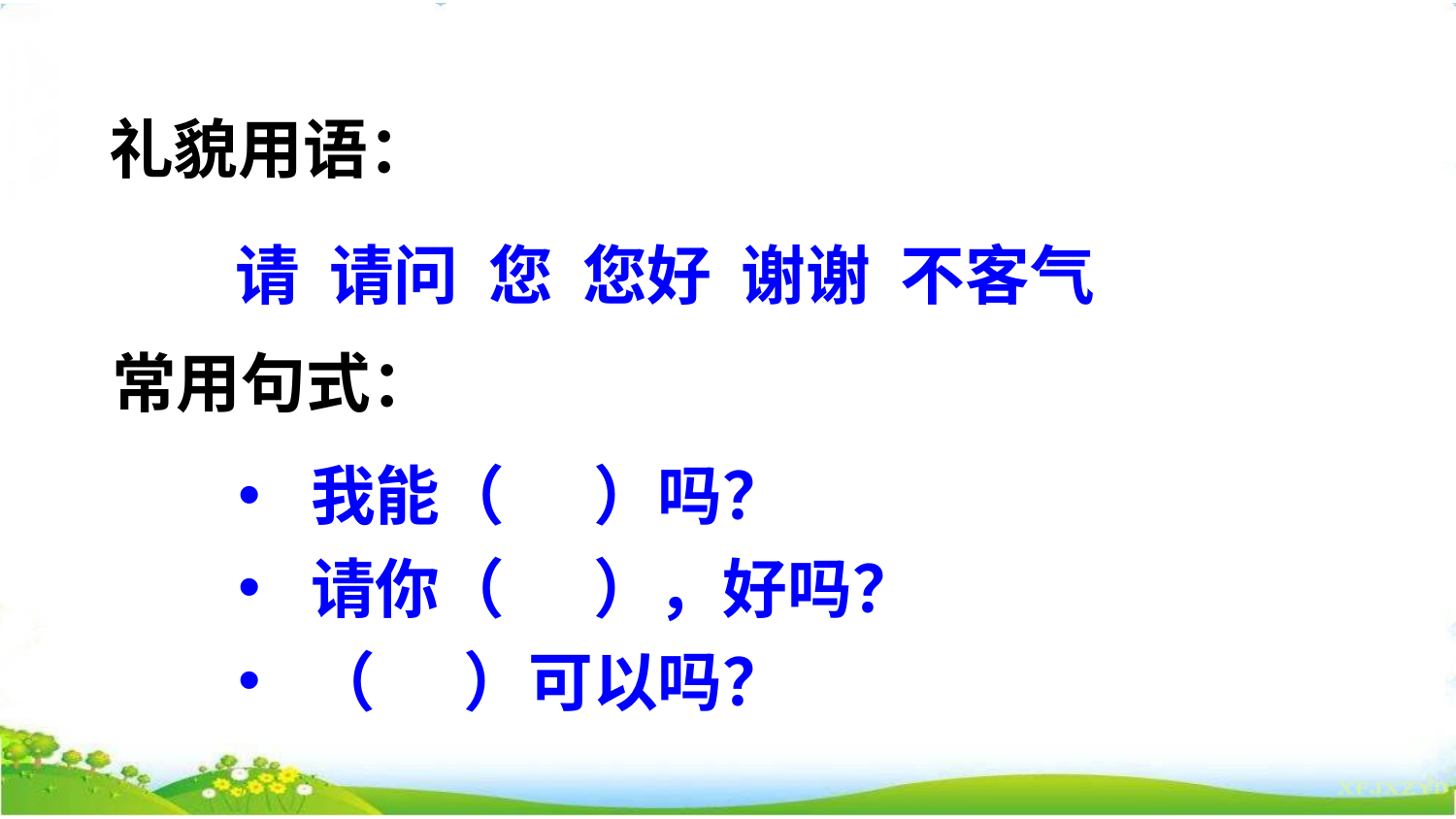

礼貌用语：
请  请问  您  您好  谢谢  不客气
常用句式：
我能（      ）吗？
请你（      ），好吗？
（      ）可以吗？